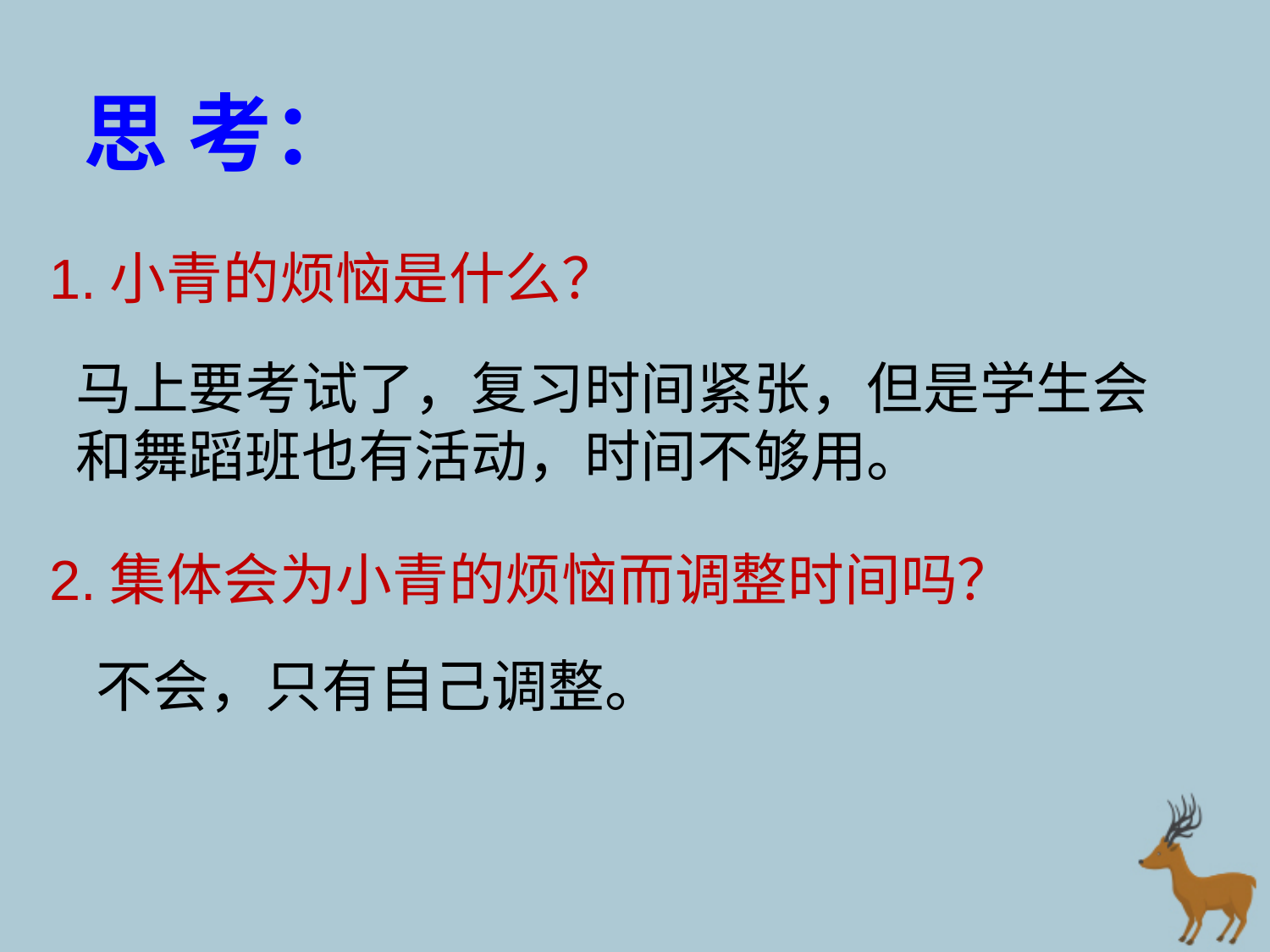

思 考：
1.小青的烦恼是什么？
马上要考试了，复习时间紧张，但是学生会和舞蹈班也有活动，时间不够用。
2.集体会为小青的烦恼而调整时间吗？
不会，只有自己调整。